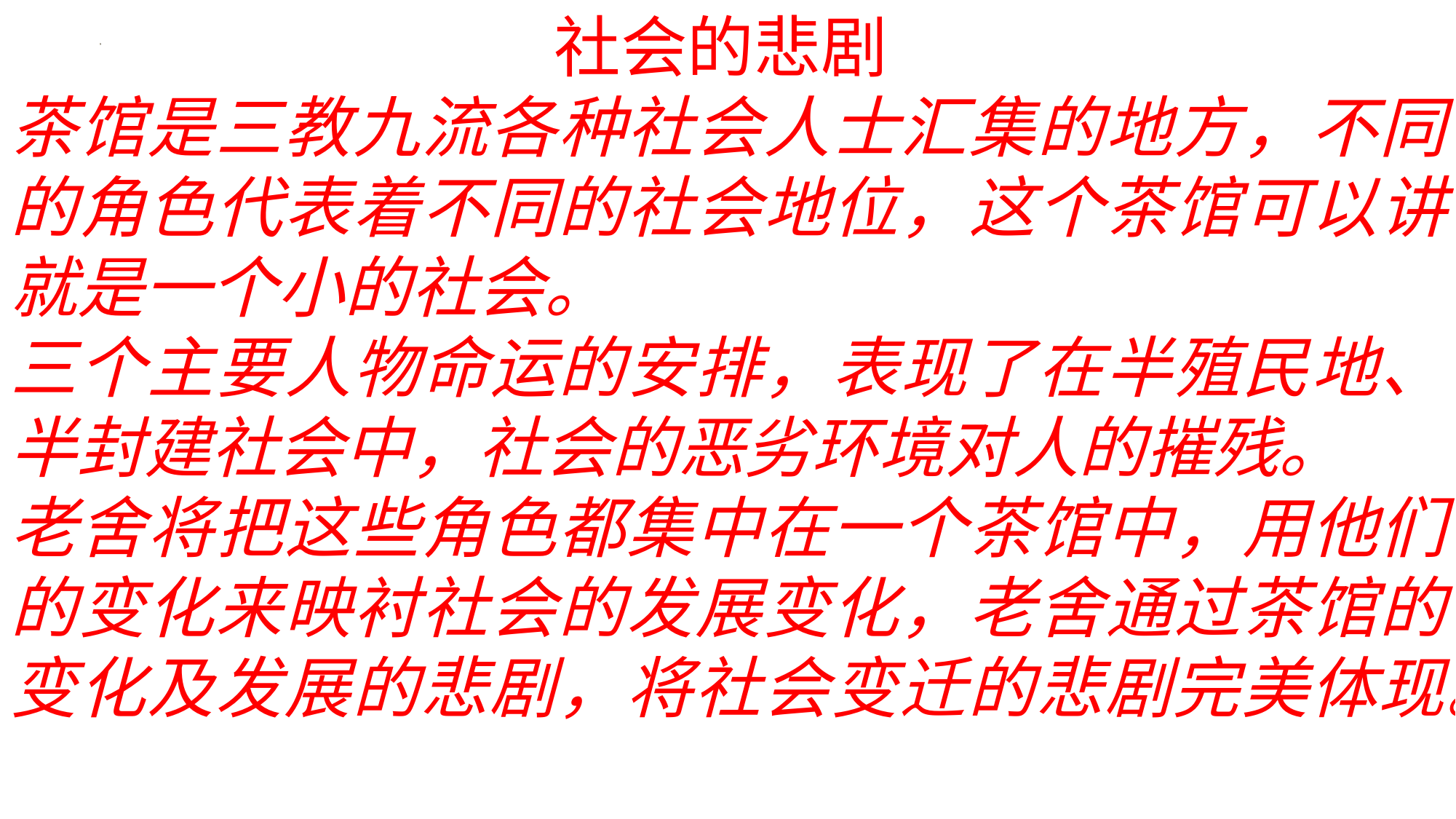

社会的悲剧
茶馆是三教九流各种社会人士汇集的地方，不同的角色代表着不同的社会地位，这个茶馆可以讲就是一个小的社会。
三个主要人物命运的安排，表现了在半殖民地、半封建社会中，社会的恶劣环境对人的摧残。
老舍将把这些角色都集中在一个茶馆中，用他们的变化来映衬社会的发展变化，老舍通过茶馆的变化及发展的悲剧，将社会变迁的悲剧完美体现。